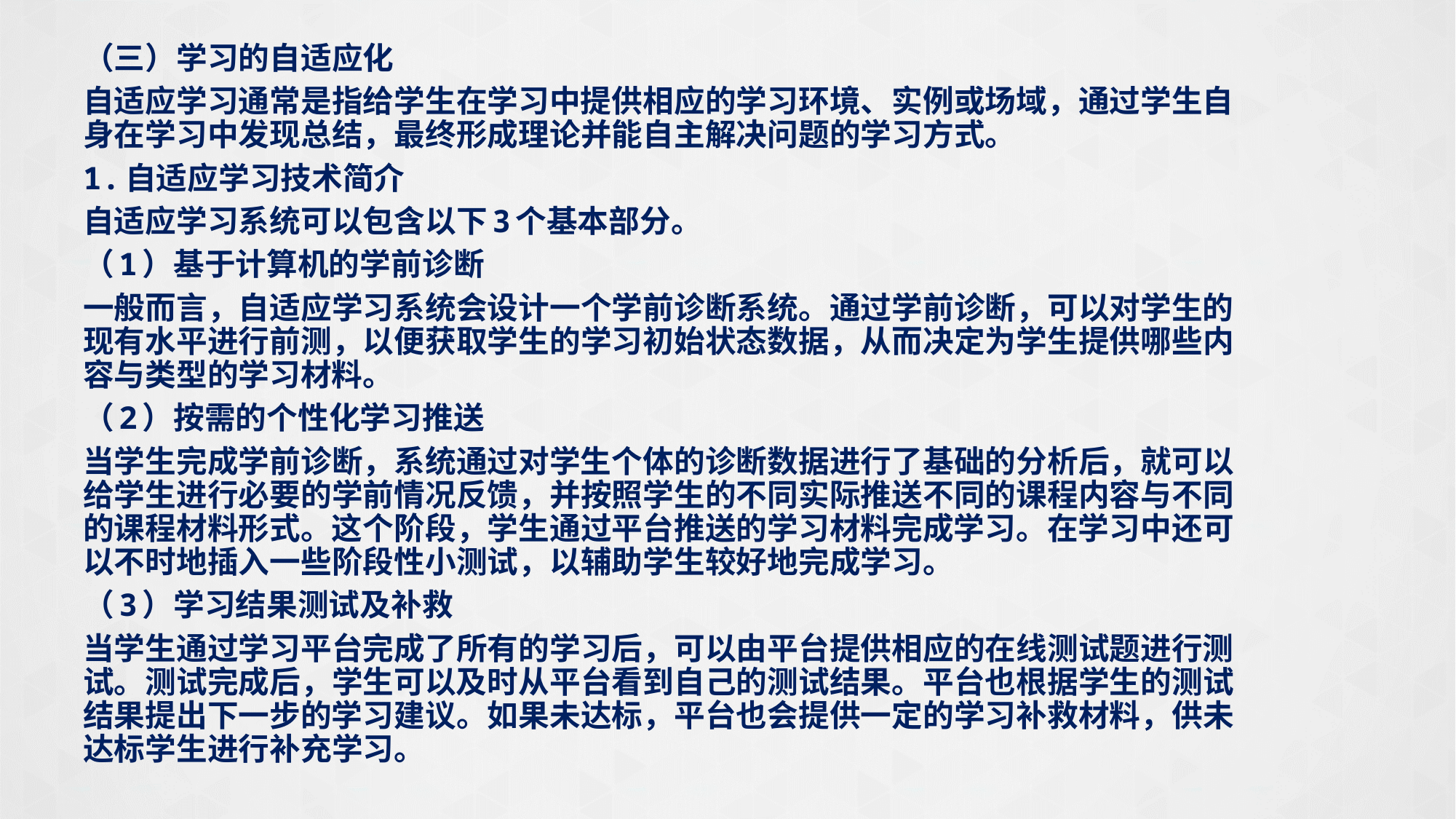

（三）学习的自适应化
自适应学习通常是指给学生在学习中提供相应的学习环境、实例或场域，通过学生自身在学习中发现总结，最终形成理论并能自主解决问题的学习方式。
1.自适应学习技术简介
自适应学习系统可以包含以下3个基本部分。
（1）基于计算机的学前诊断
一般而言，自适应学习系统会设计一个学前诊断系统。通过学前诊断，可以对学生的现有水平进行前测，以便获取学生的学习初始状态数据，从而决定为学生提供哪些内容与类型的学习材料。
（2）按需的个性化学习推送
当学生完成学前诊断，系统通过对学生个体的诊断数据进行了基础的分析后，就可以给学生进行必要的学前情况反馈，并按照学生的不同实际推送不同的课程内容与不同的课程材料形式。这个阶段，学生通过平台推送的学习材料完成学习。在学习中还可以不时地插入一些阶段性小测试，以辅助学生较好地完成学习。
（3）学习结果测试及补救
当学生通过学习平台完成了所有的学习后，可以由平台提供相应的在线测试题进行测试。测试完成后，学生可以及时从平台看到自己的测试结果。平台也根据学生的测试结果提出下一步的学习建议。如果未达标，平台也会提供一定的学习补救材料，供未达标学生进行补充学习。